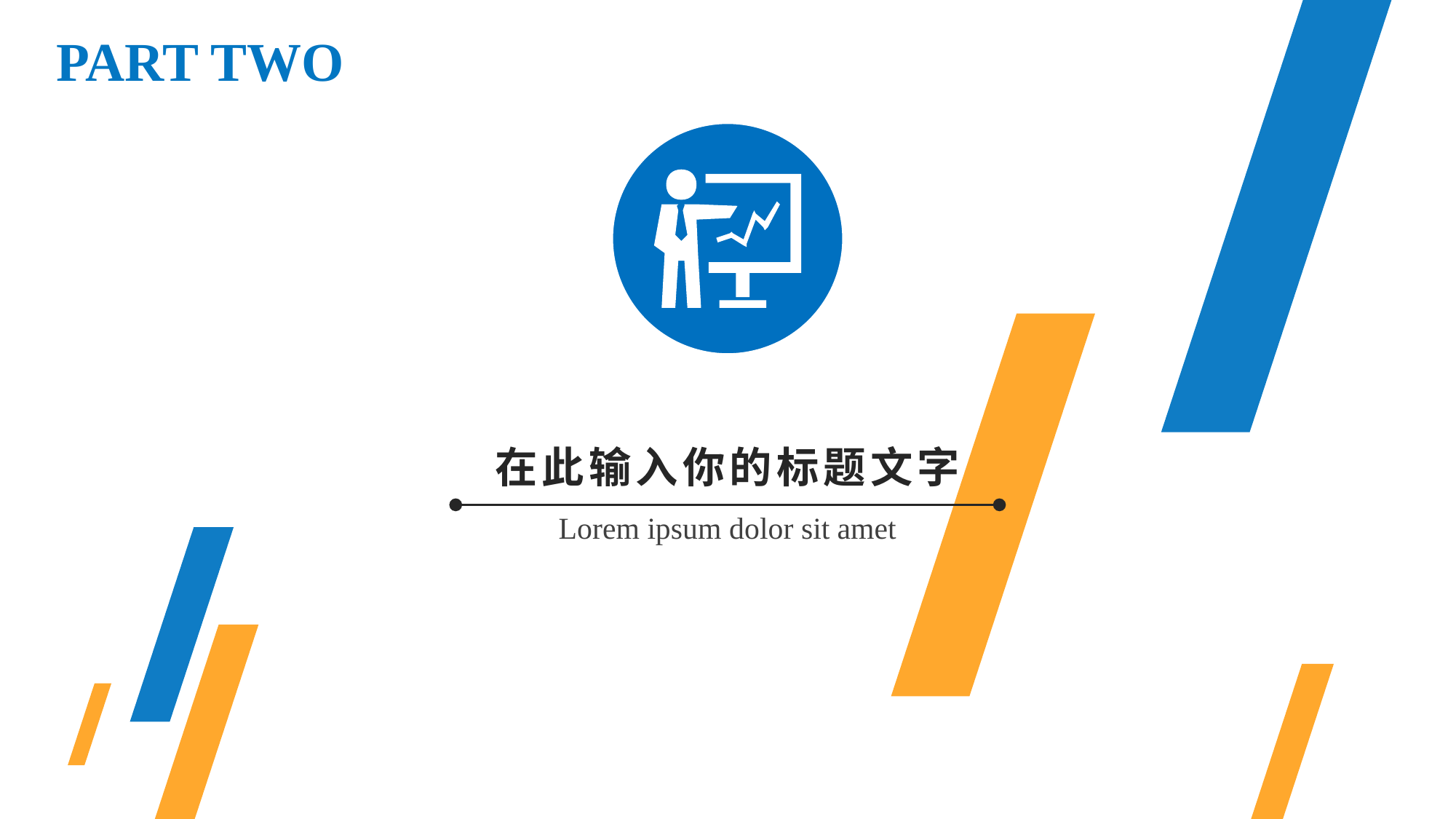

PART TWO

在此输入你的标题文字

Lorem ipsum dolor sit amet